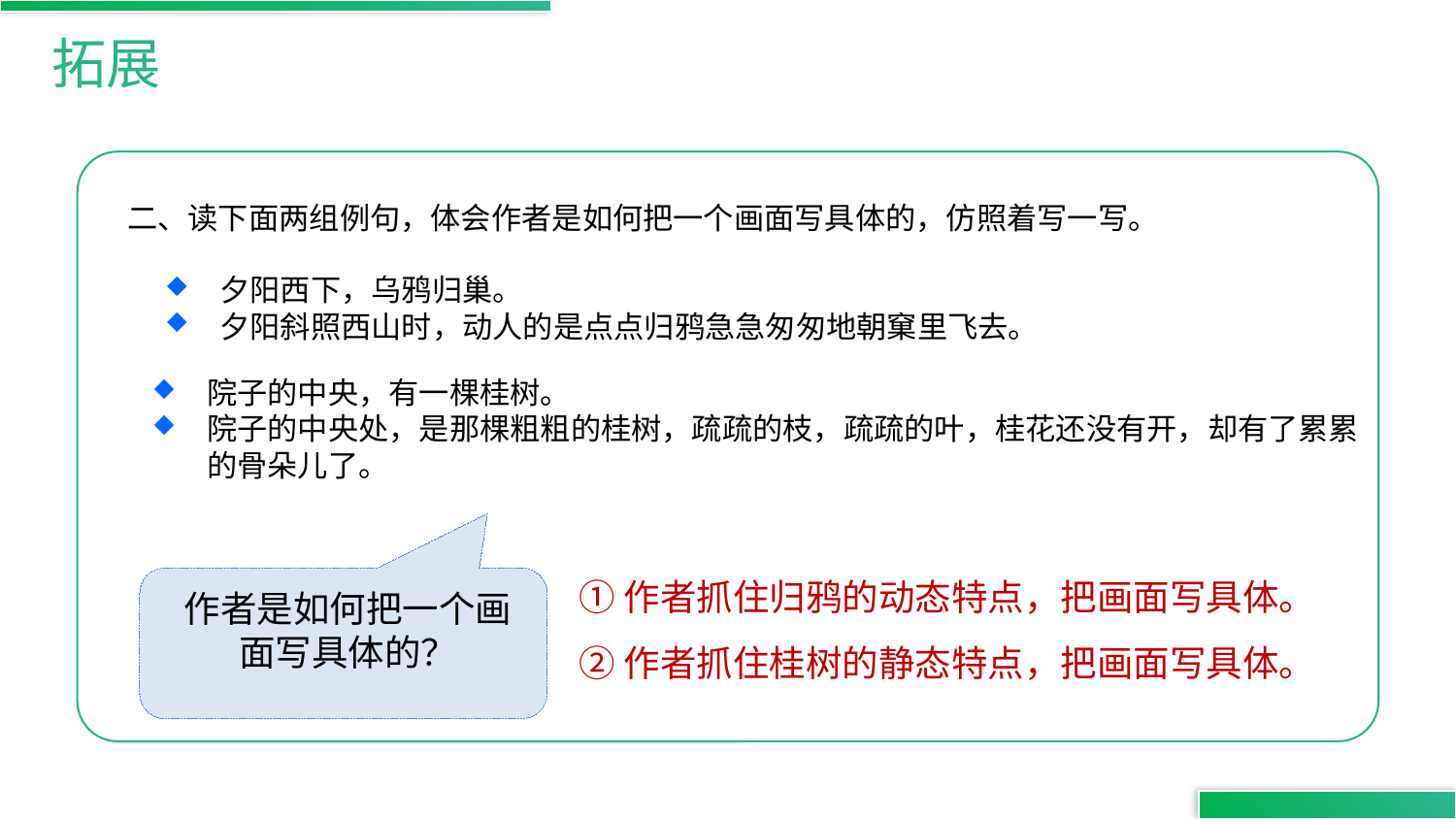

拓展
二、读下面两组例句，体会作者是如何把一个画面写具体的，仿照着写一写。
夕阳西下，乌鸦归巢。
夕阳斜照西山时，动人的是点点归鸦急急匆匆地朝窠里飞去。
院子的中央，有一棵桂树。
院子的中央处，是那棵粗粗的桂树，疏疏的枝，疏疏的叶，桂花还没有开，却有了累累的骨朵儿了。
①作者抓住归鸦的动态特点，把画面写具体。
②作者抓住桂树的静态特点，把画面写具体。

作者是如何把一个画面写具体的？